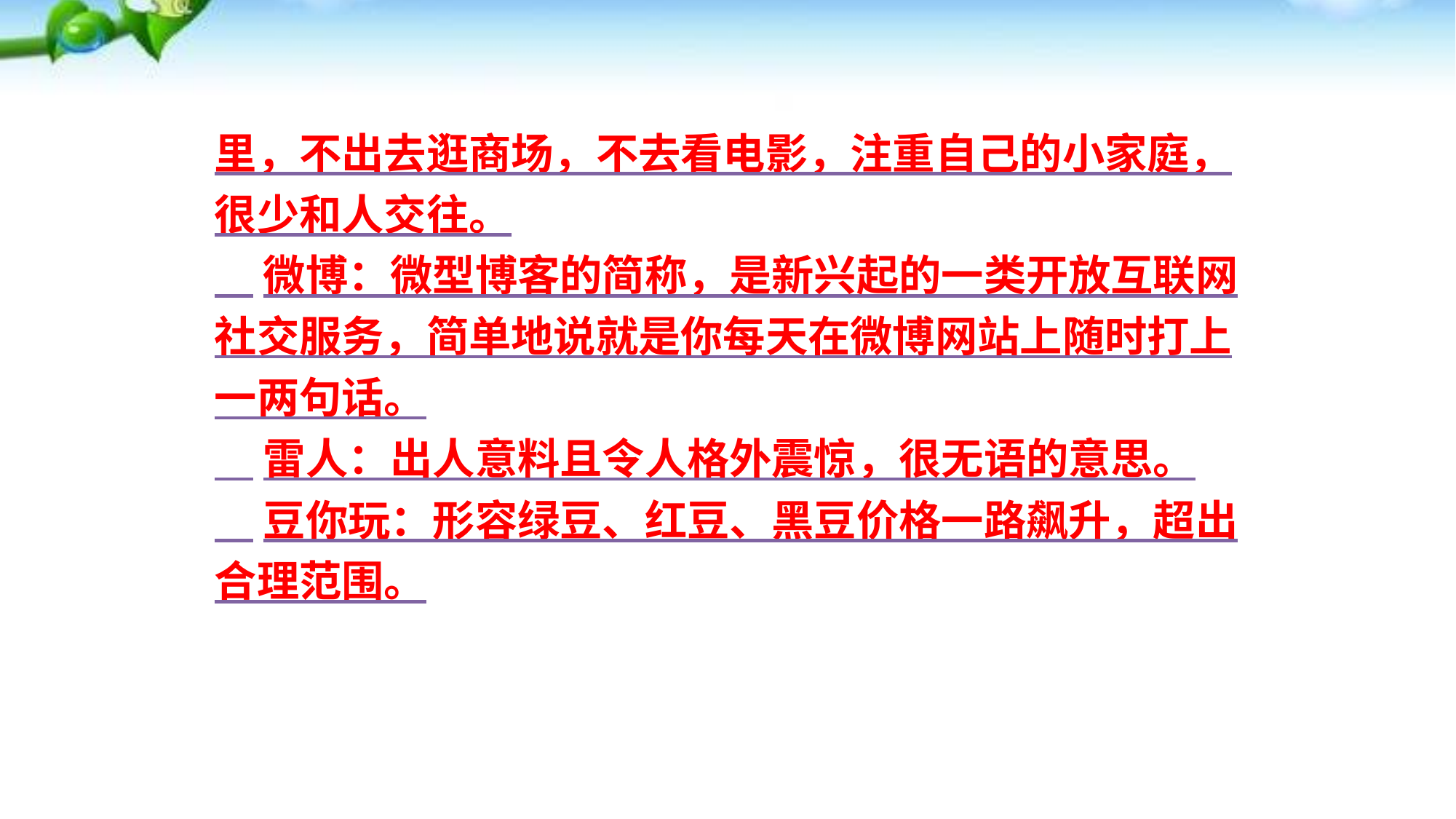

里，不出去逛商场，不去看电影，注重自己的小家庭，很少和人交往。
    微博：微型博客的简称，是新兴起的一类开放互联网社交服务，简单地说就是你每天在微博网站上随时打上一两句话。
    雷人：出人意料且令人格外震惊，很无语的意思。
    豆你玩：形容绿豆、红豆、黑豆价格一路飙升，超出合理范围。